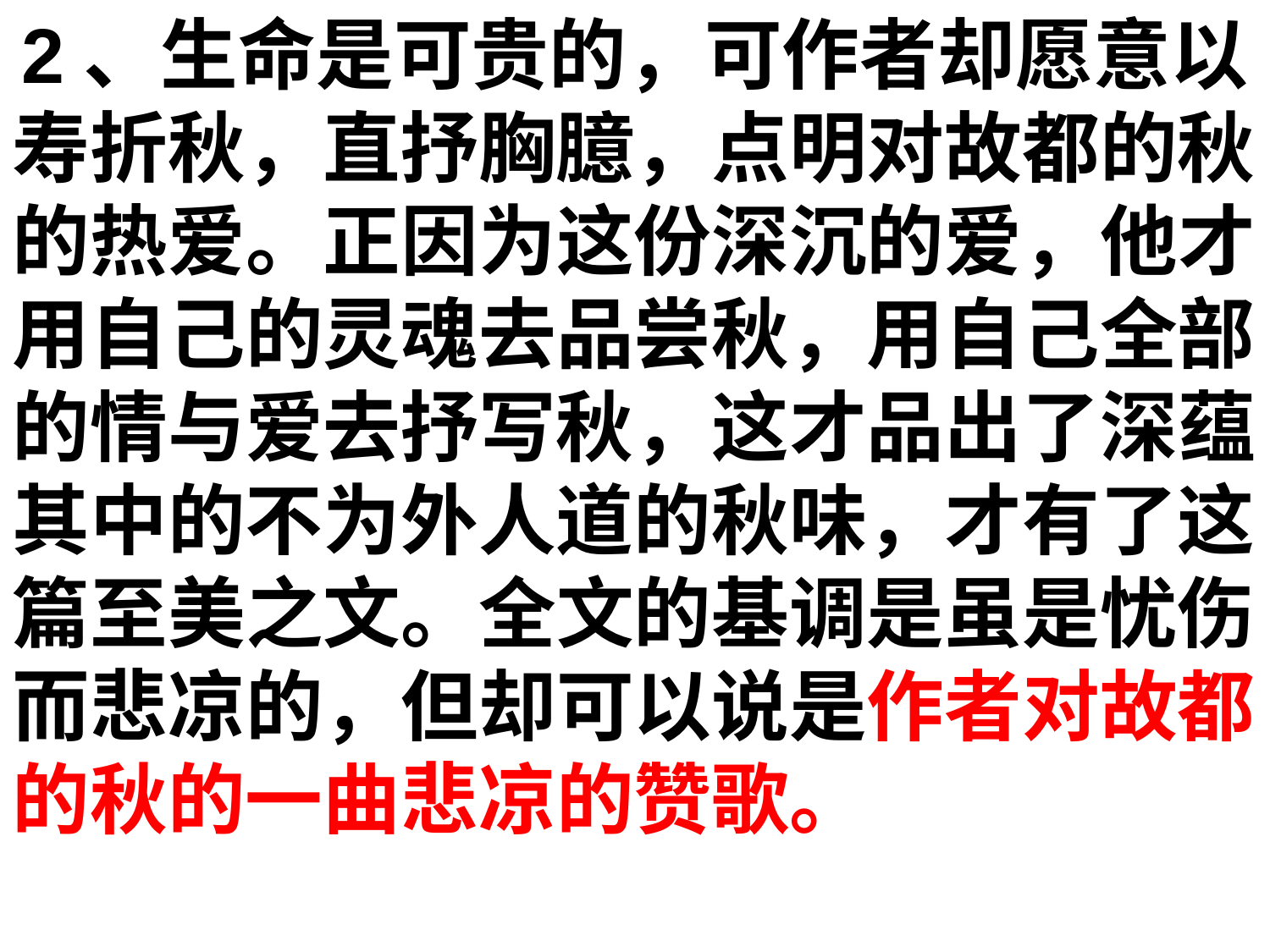

2、生命是可贵的，可作者却愿意以寿折秋，直抒胸臆，点明对故都的秋的热爱。正因为这份深沉的爱，他才用自己的灵魂去品尝秋，用自己全部的情与爱去抒写秋，这才品出了深蕴其中的不为外人道的秋味，才有了这篇至美之文。全文的基调是虽是忧伤而悲凉的，但却可以说是作者对故都的秋的一曲悲凉的赞歌。